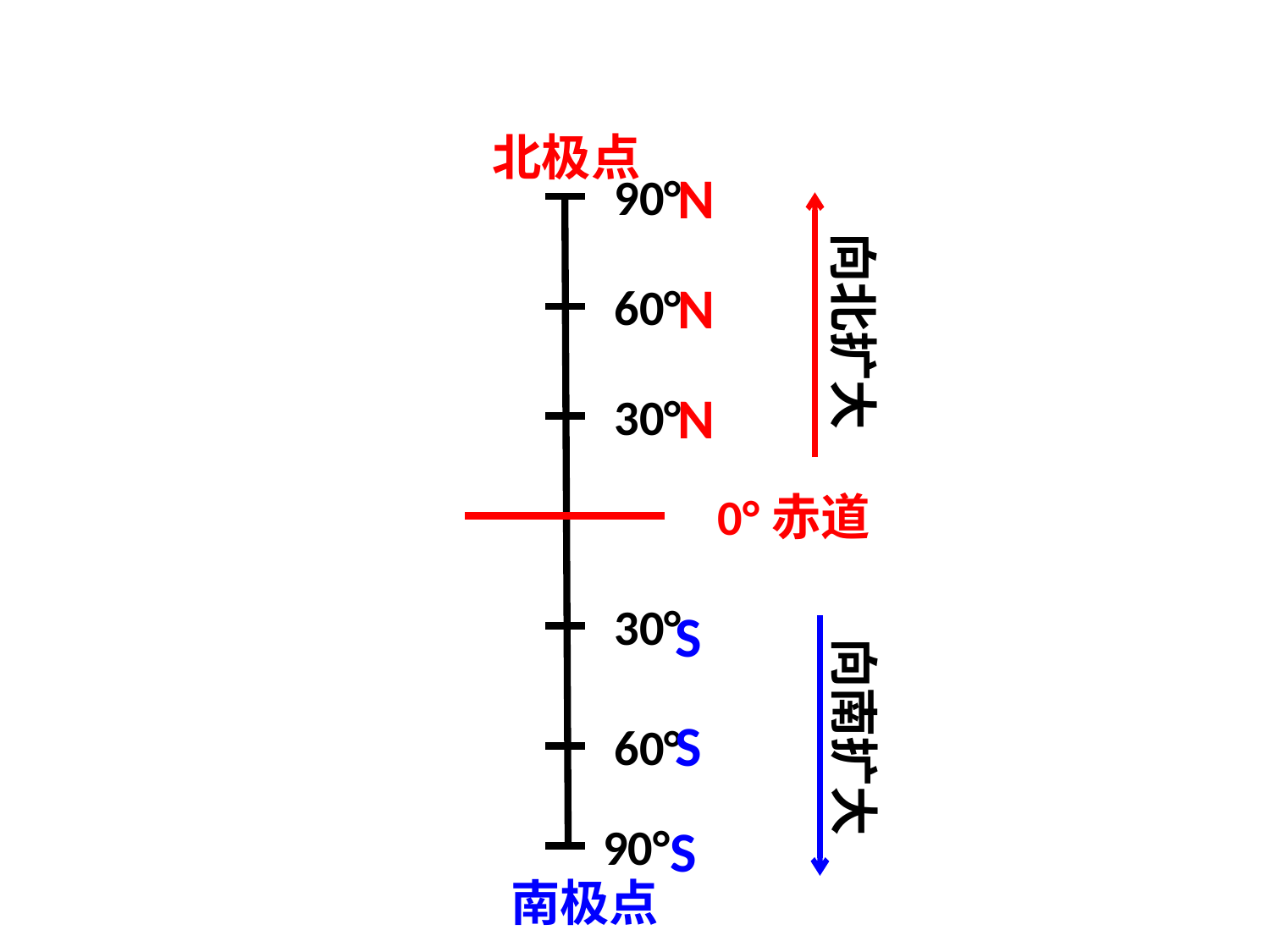

北极点
N
90°
向北扩大
N
60°
N
30°
0°赤道
30°
S
向南扩大
S
60°
90°
S
南极点